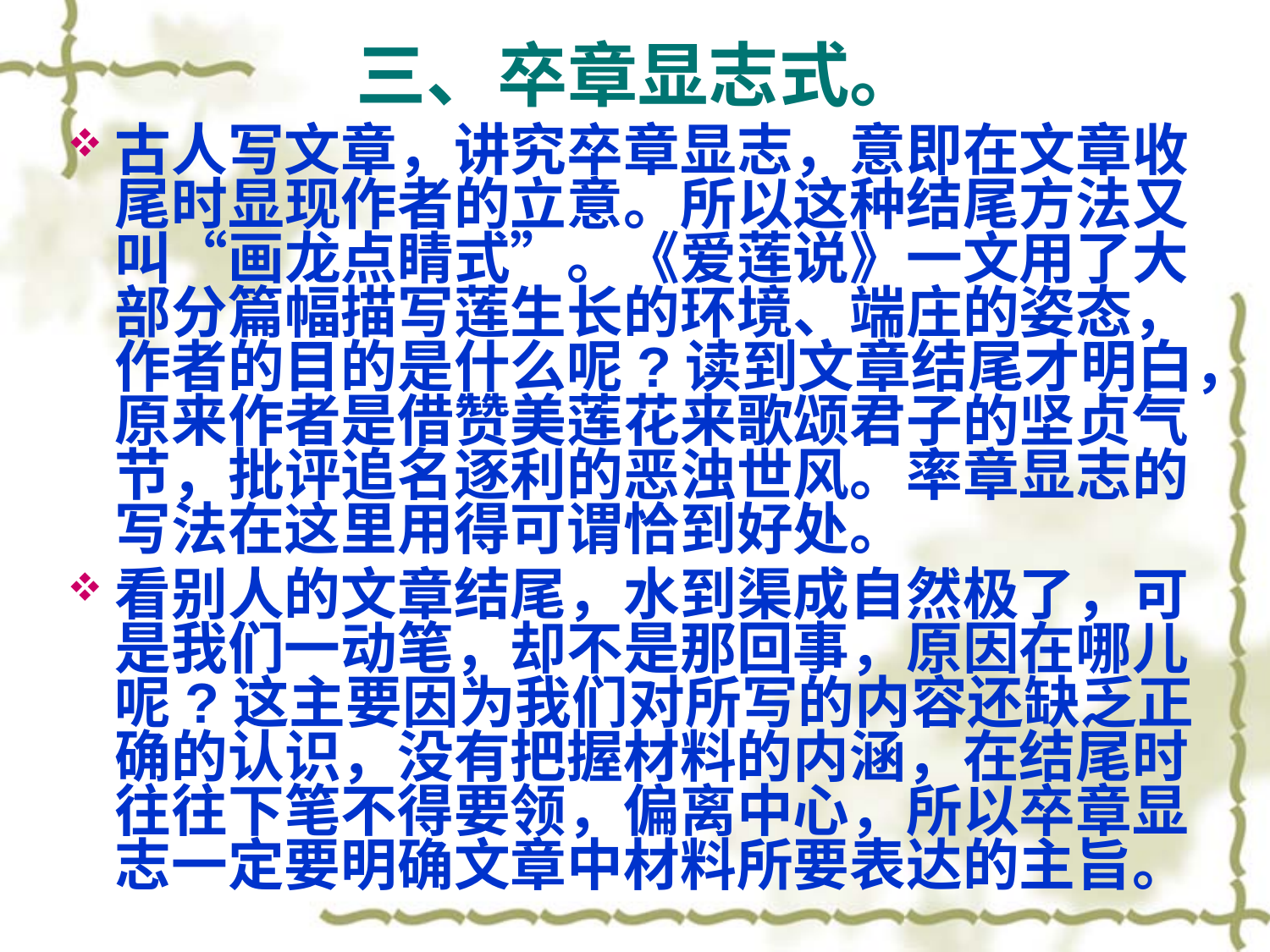

# 三、卒章显志式。

古人写文章，讲究卒章显志，意即在文章收尾时显现作者的立意。所以这种结尾方法又叫“画龙点睛式”。《爱莲说》一文用了大部分篇幅描写莲生长的环境、端庄的姿态，作者的目的是什么呢?读到文章结尾才明白，原来作者是借赞美莲花来歌颂君子的坚贞气节，批评追名逐利的恶浊世风。率章显志的写法在这里用得可谓恰到好处。
看别人的文章结尾，水到渠成自然极了，可是我们一动笔，却不是那回事，原因在哪儿呢?这主要因为我们对所写的内容还缺乏正确的认识，没有把握材料的内涵，在结尾时往往下笔不得要领，偏离中心，所以卒章显志一定要明确文章中材料所要表达的主旨。
204